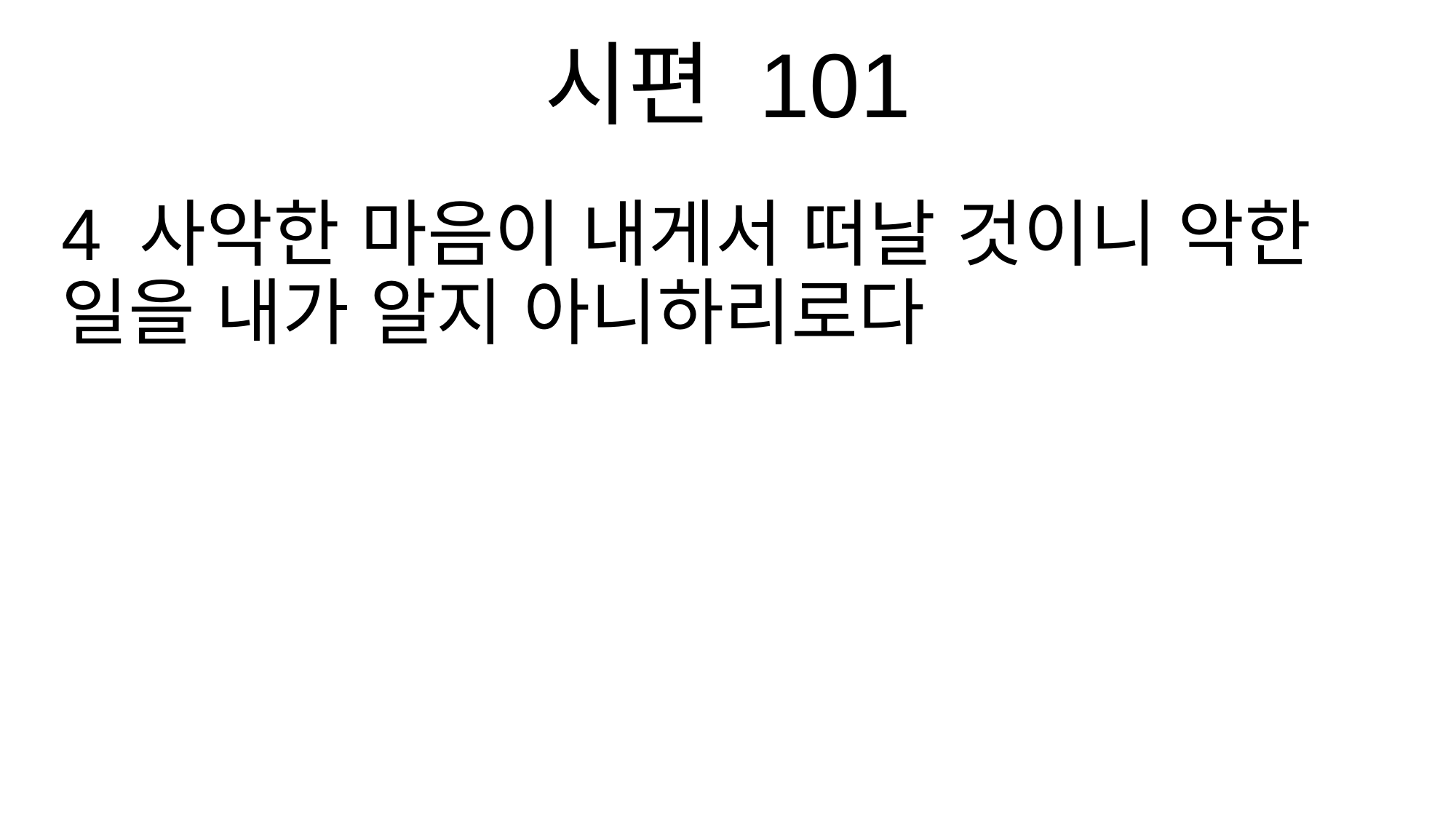

시편 101
4 사악한 마음이 내게서 떠날 것이니 악한 일을 내가 알지 아니하리로다